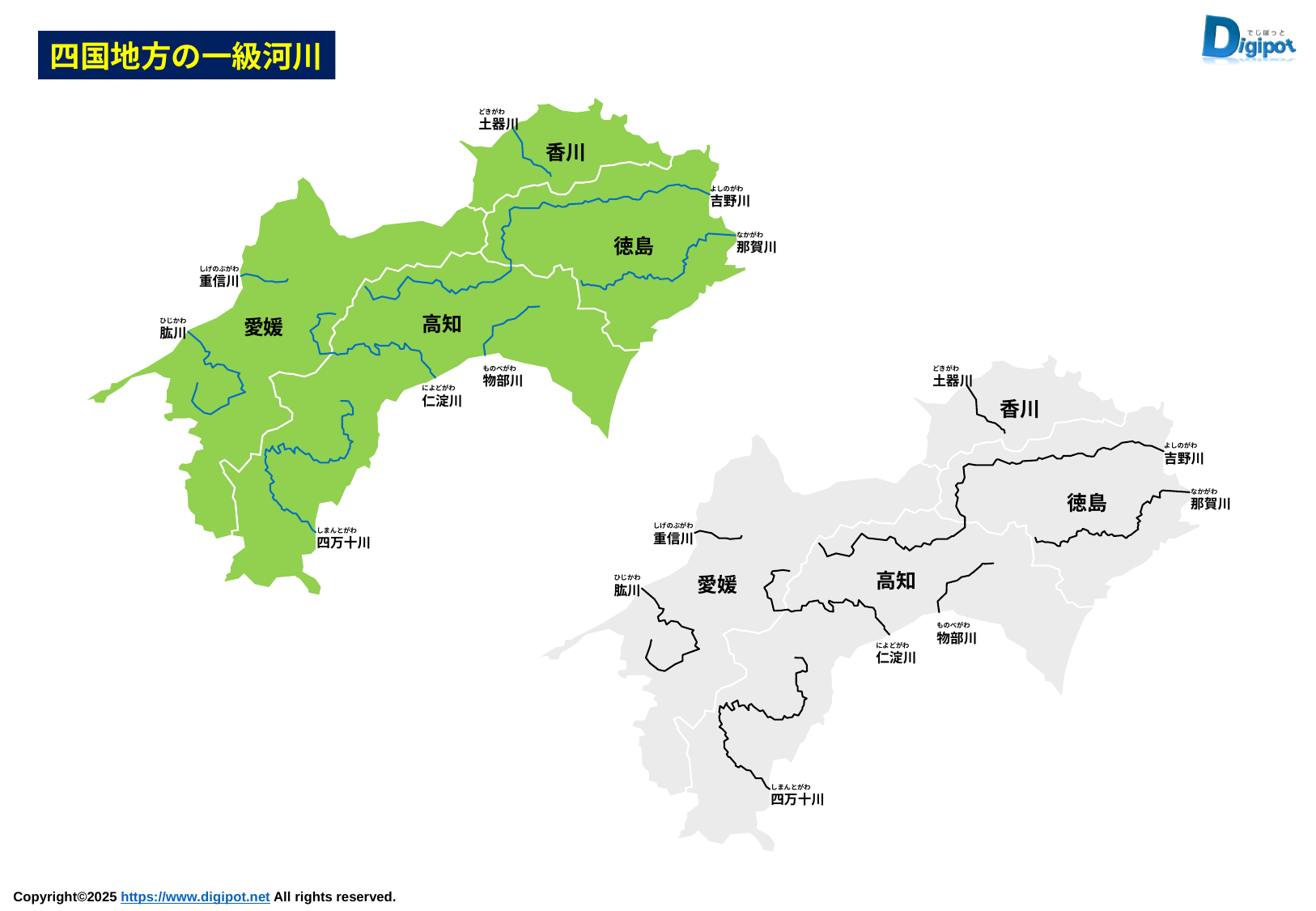

四国地方の一級河川

どきがわ
土器川
よしのがわ
吉野川
なかがわ
那賀川
しげのぶがわ
重信川
ひじかわ
肱川
ものべがわ
物部川
によどがわ
仁淀川
しまんとがわ
四万十川

香川
徳島
高知
愛媛

どきがわ
土器川
よしのがわ
吉野川
なかがわ
那賀川
しげのぶがわ
重信川
ひじかわ
肱川
ものべがわ
物部川
によどがわ
仁淀川
しまんとがわ
四万十川

香川
徳島
高知
愛媛